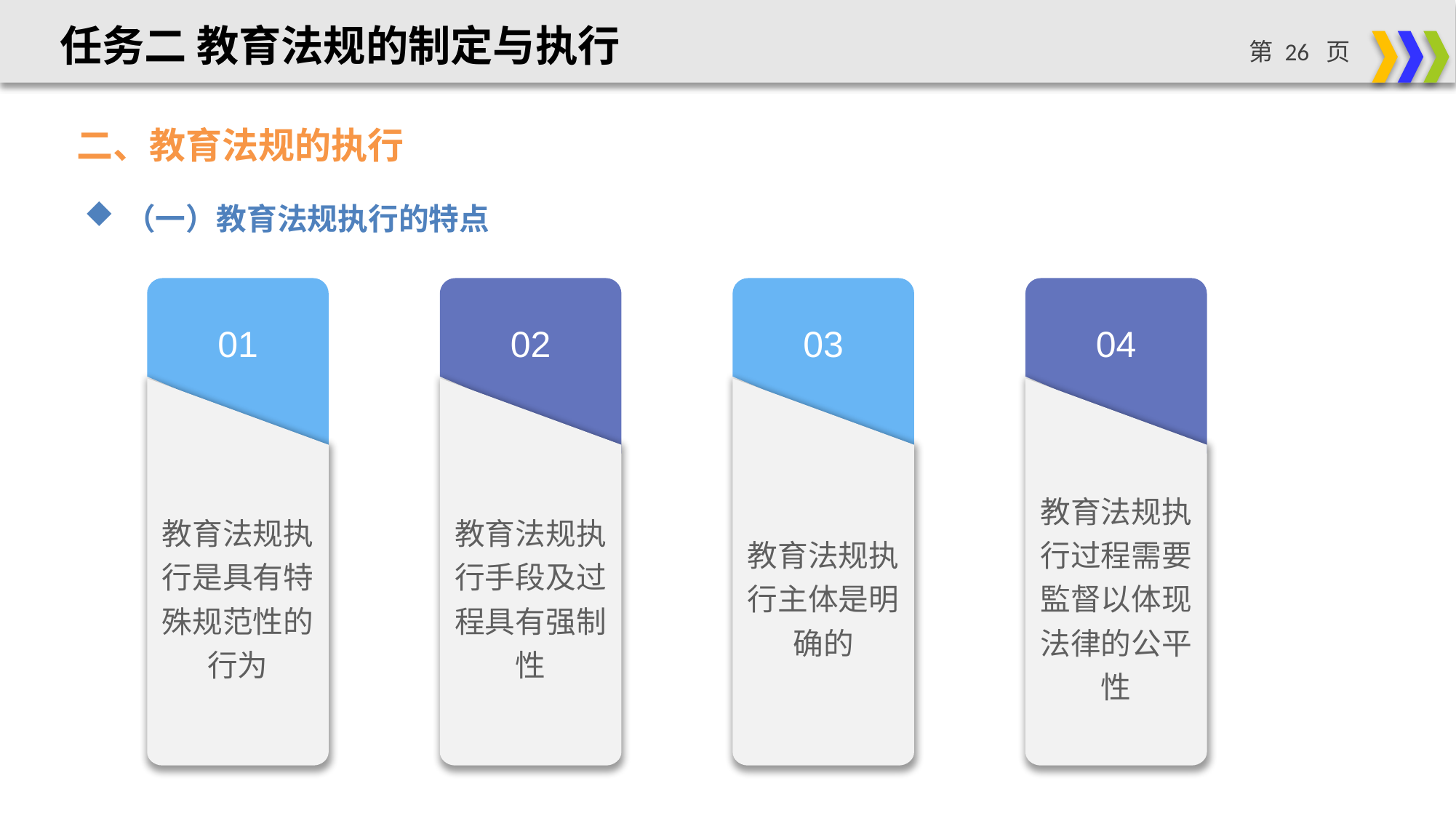

任务二 教育法规的制定与执行
二、教育法规的执行
（一）教育法规执行的特点
01
教育法规执行是具有特殊规范性的行为
02
教育法规执行手段及过程具有强制性
03
教育法规执行主体是明确的
04
教育法规执行过程需要監督以体现法律的公平性